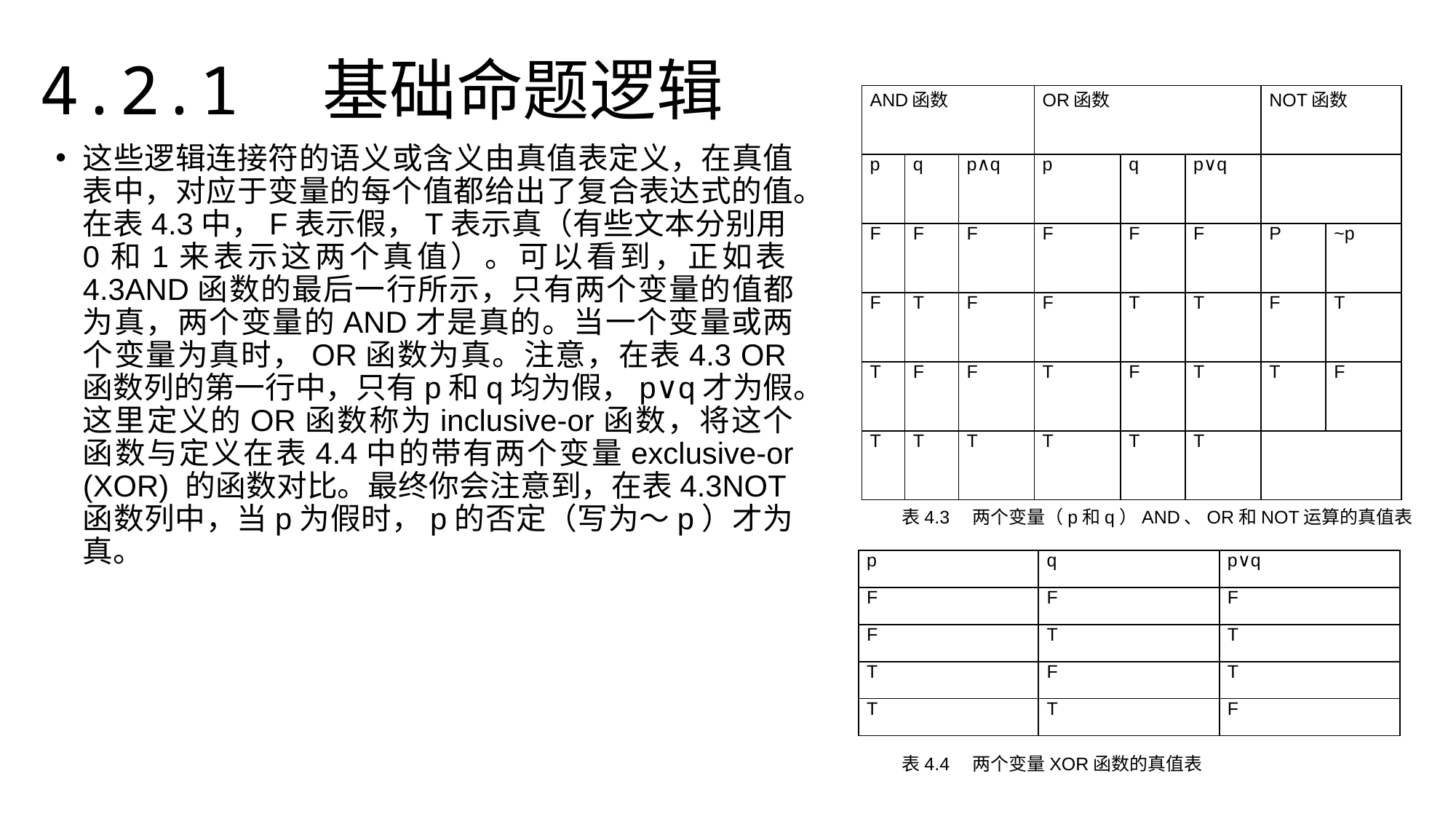

4.2.1　基础命题逻辑

| AND函数 |  |  | OR函数 |  |  | NOT函数 |  |
| --- | --- | --- | --- | --- | --- | --- | --- |
| p | q | p∧q | p | q | p∨q |  |  |
| F | F | F | F | F | F | P | ~p |
| F | T | F | F | T | T | F | T |
| T | F | F | T | F | T | T | F |
| T | T | T | T | T | T |  |  |
这些逻辑连接符的语义或含义由真值表定义，在真值表中，对应于变量的每个值都给出了复合表达式的值。在表4.3中，F表示假，T表示真（有些文本分别用0和1来表示这两个真值）。可以看到，正如表4.3AND函数的最后一行所示，只有两个变量的值都为真，两个变量的AND才是真的。当一个变量或两个变量为真时，OR函数为真。注意，在表4.3 OR函数列的第一行中，只有p和q均为假，p∨q才为假。这里定义的OR函数称为inclusive-or函数，将这个函数与定义在表4.4中的带有两个变量exclusive-or (XOR) 的函数对比。最终你会注意到，在表4.3NOT函数列中，当p为假时，p的否定（写为～p）才为真。
表4.3　两个变量（p和q）AND、OR和NOT运算的真值表
| p | q | p∨q |
| --- | --- | --- |
| F | F | F |
| F | T | T |
| T | F | T |
| T | T | F |
表4.4　两个变量XOR函数的真值表